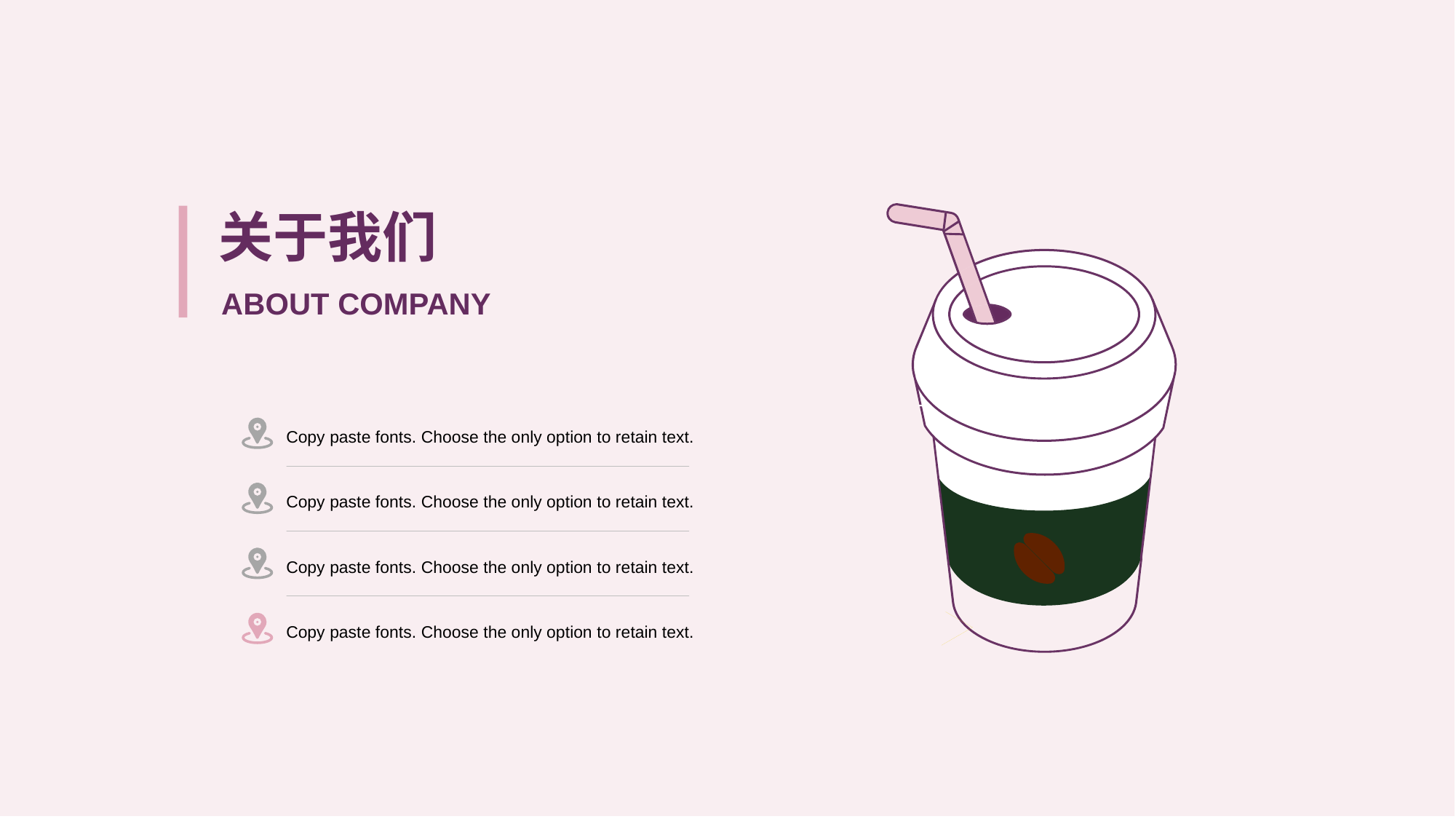

关于我们

ABOUT COMPANY
Copy paste fonts. Choose the only option to retain text.

Copy paste fonts. Choose the only option to retain text.

Copy paste fonts. Choose the only option to retain text.

Copy paste fonts. Choose the only option to retain text.